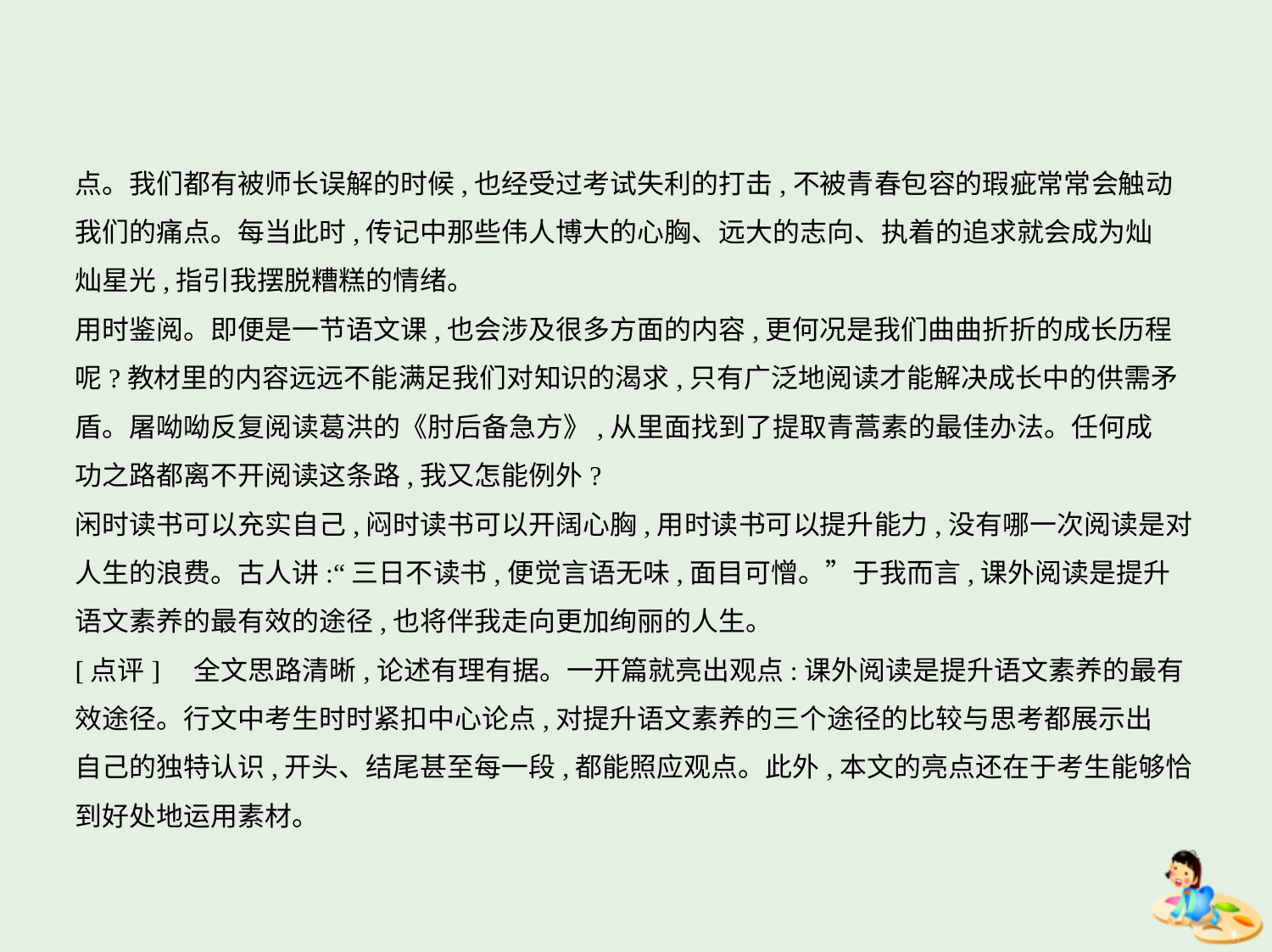

点。我们都有被师长误解的时候,也经受过考试失利的打击,不被青春包容的瑕疵常常会触动
我们的痛点。每当此时,传记中那些伟人博大的心胸、远大的志向、执着的追求就会成为灿
灿星光,指引我摆脱糟糕的情绪。
用时鉴阅。即便是一节语文课,也会涉及很多方面的内容,更何况是我们曲曲折折的成长历程
呢?教材里的内容远远不能满足我们对知识的渴求,只有广泛地阅读才能解决成长中的供需矛
盾。屠呦呦反复阅读葛洪的《肘后备急方》,从里面找到了提取青蒿素的最佳办法。任何成
功之路都离不开阅读这条路,我又怎能例外?
闲时读书可以充实自己,闷时读书可以开阔心胸,用时读书可以提升能力,没有哪一次阅读是对
人生的浪费。古人讲:“三日不读书,便觉言语无味,面目可憎。”于我而言,课外阅读是提升
语文素养的最有效的途径,也将伴我走向更加绚丽的人生。
[点评]　全文思路清晰,论述有理有据。一开篇就亮出观点:课外阅读是提升语文素养的最有
效途径。行文中考生时时紧扣中心论点,对提升语文素养的三个途径的比较与思考都展示出
自己的独特认识,开头、结尾甚至每一段,都能照应观点。此外,本文的亮点还在于考生能够恰
到好处地运用素材。